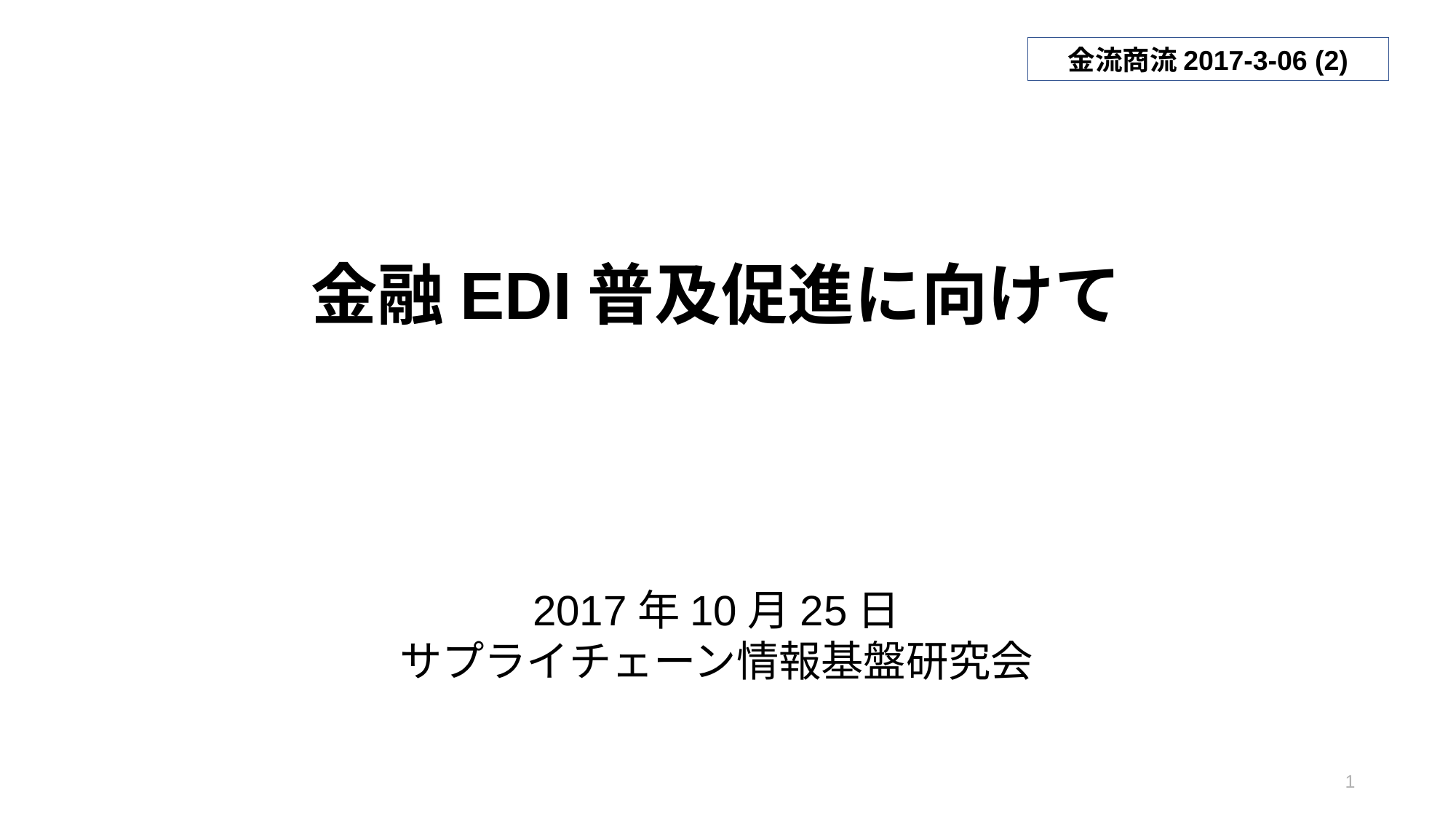

金流商流2017-3-06 (2)
金融EDI普及促進に向けて

2017年10月25日
サプライチェーン情報基盤研究会
1